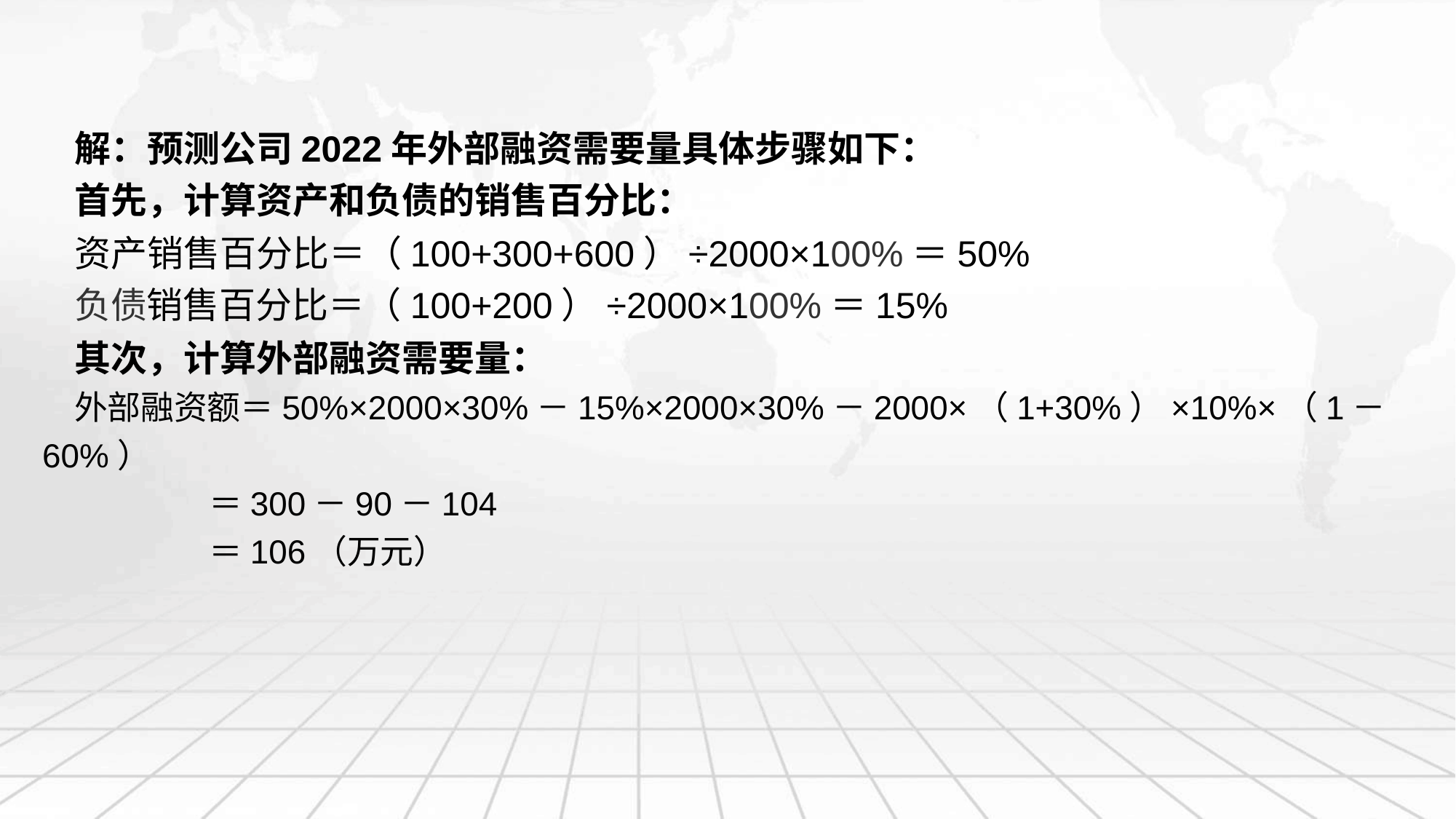

解：预测公司2022年外部融资需要量具体步骤如下：
首先，计算资产和负债的销售百分比：
资产销售百分比＝（100+300+600）÷2000×100%＝50%
负债销售百分比＝（100+200）÷2000×100%＝15%
其次，计算外部融资需要量：
外部融资额＝50%×2000×30%－15%×2000×30%－2000×（1+30%）×10%×（1－60%）
                 ＝300－90－104
                 ＝106（万元）